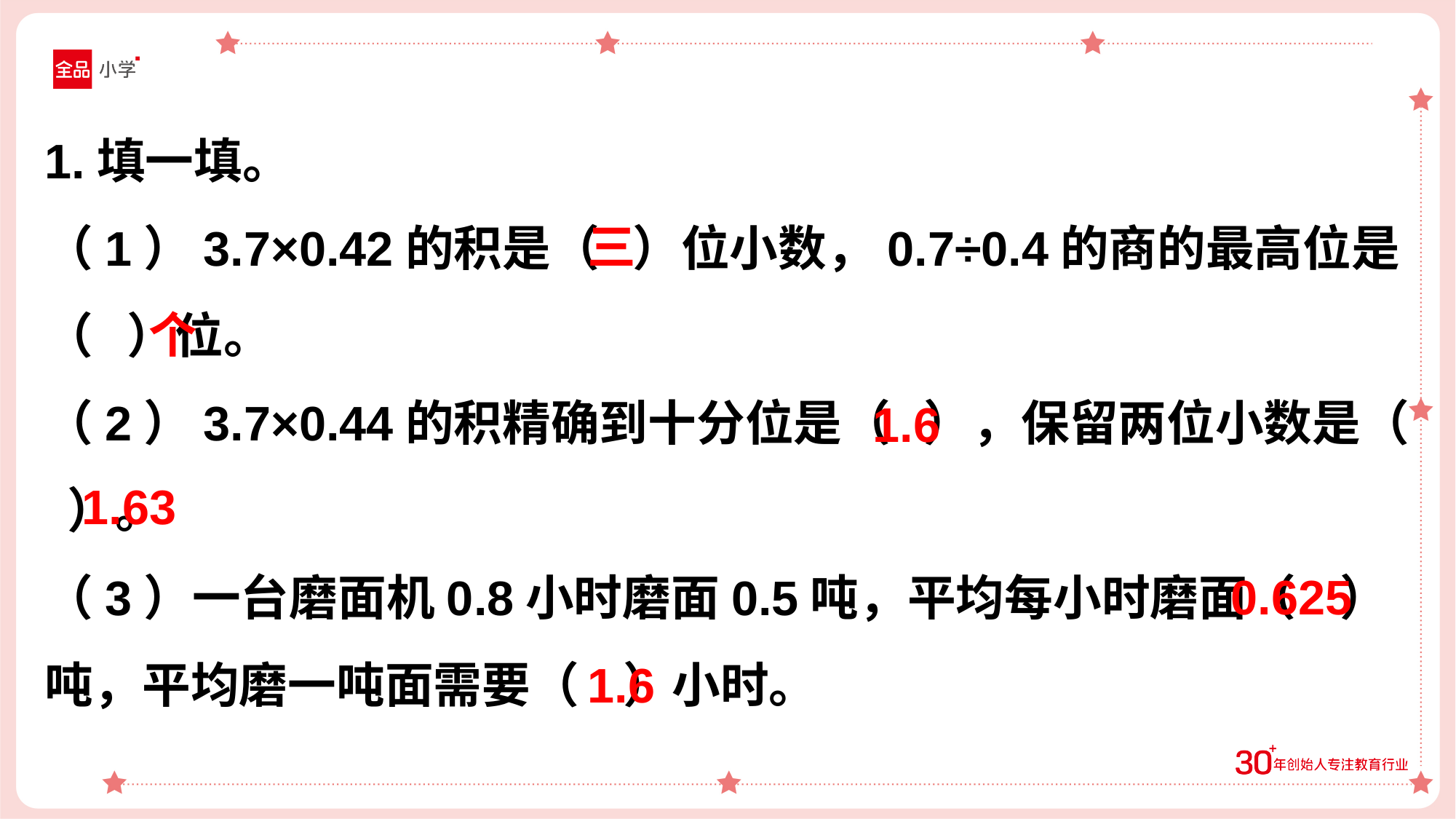

1.填一填。
（1）3.7×0.42的积是（   ）位小数，0.7÷0.4的商的最高位是（   ）位。
（2）3.7×0.44的积精确到十分位是（   ），保留两位小数是（   ）。
（3）一台磨面机0.8小时磨面0.5吨，平均每小时磨面（    ）吨，平均磨一吨面需要（    ）小时。
三
个
1.6
1.63
0.625
1.6